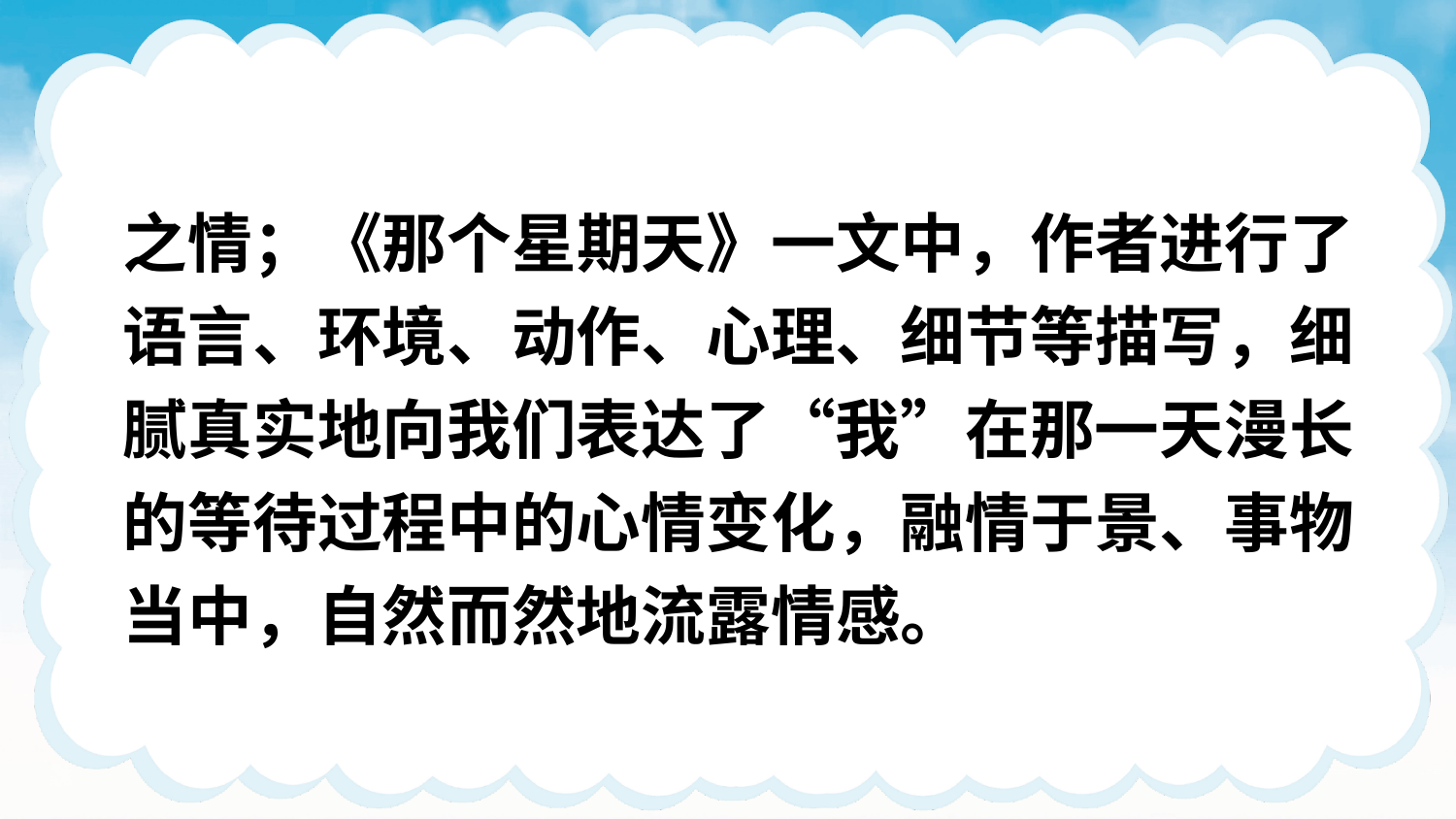

之情；《那个星期天》一文中，作者进行了语言、环境、动作、心理、细节等描写，细腻真实地向我们表达了“我”在那一天漫长的等待过程中的心情变化，融情于景、事物当中，自然而然地流露情感。